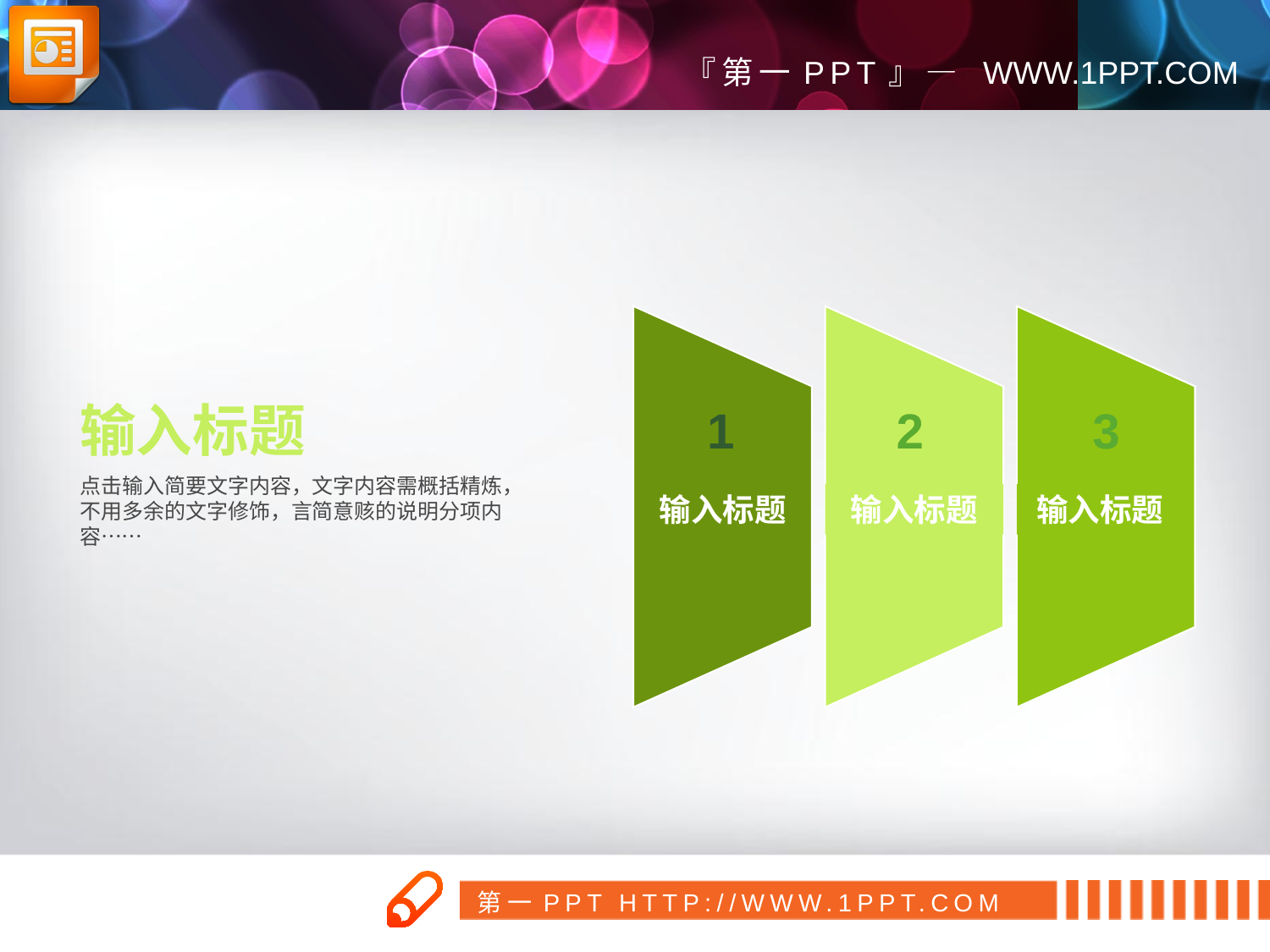

1

输入标题

2

输入标题

3

输入标题
输入标题
点击输入简要文字内容，文字内容需概括精炼，不用多余的文字修饰，言简意赅的说明分项内容……